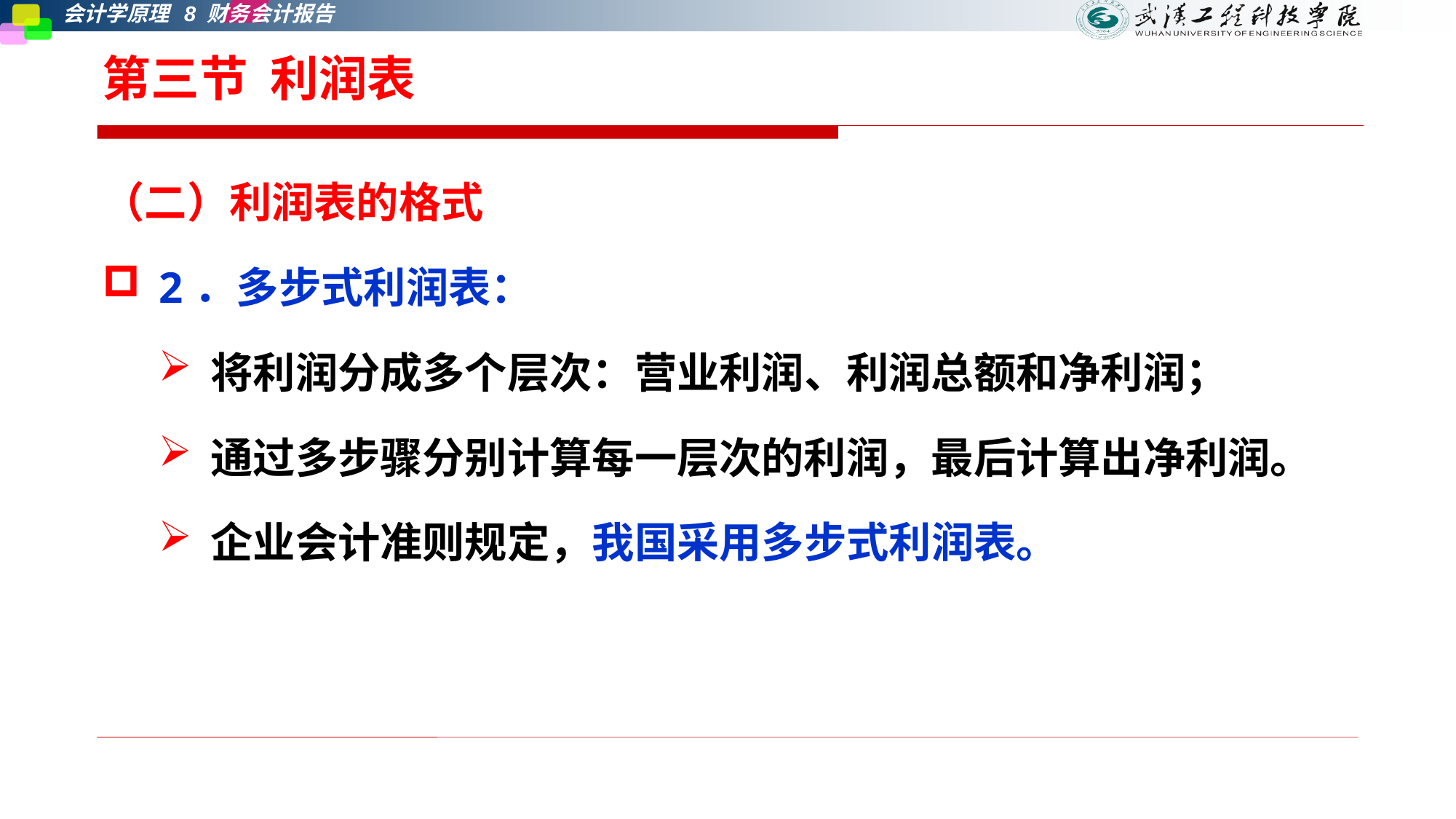

# 第三节  利润表
（二）利润表的格式
2．多步式利润表：
将利润分成多个层次：营业利润、利润总额和净利润；
通过多步骤分别计算每一层次的利润，最后计算出净利润。
企业会计准则规定，我国采用多步式利润表。